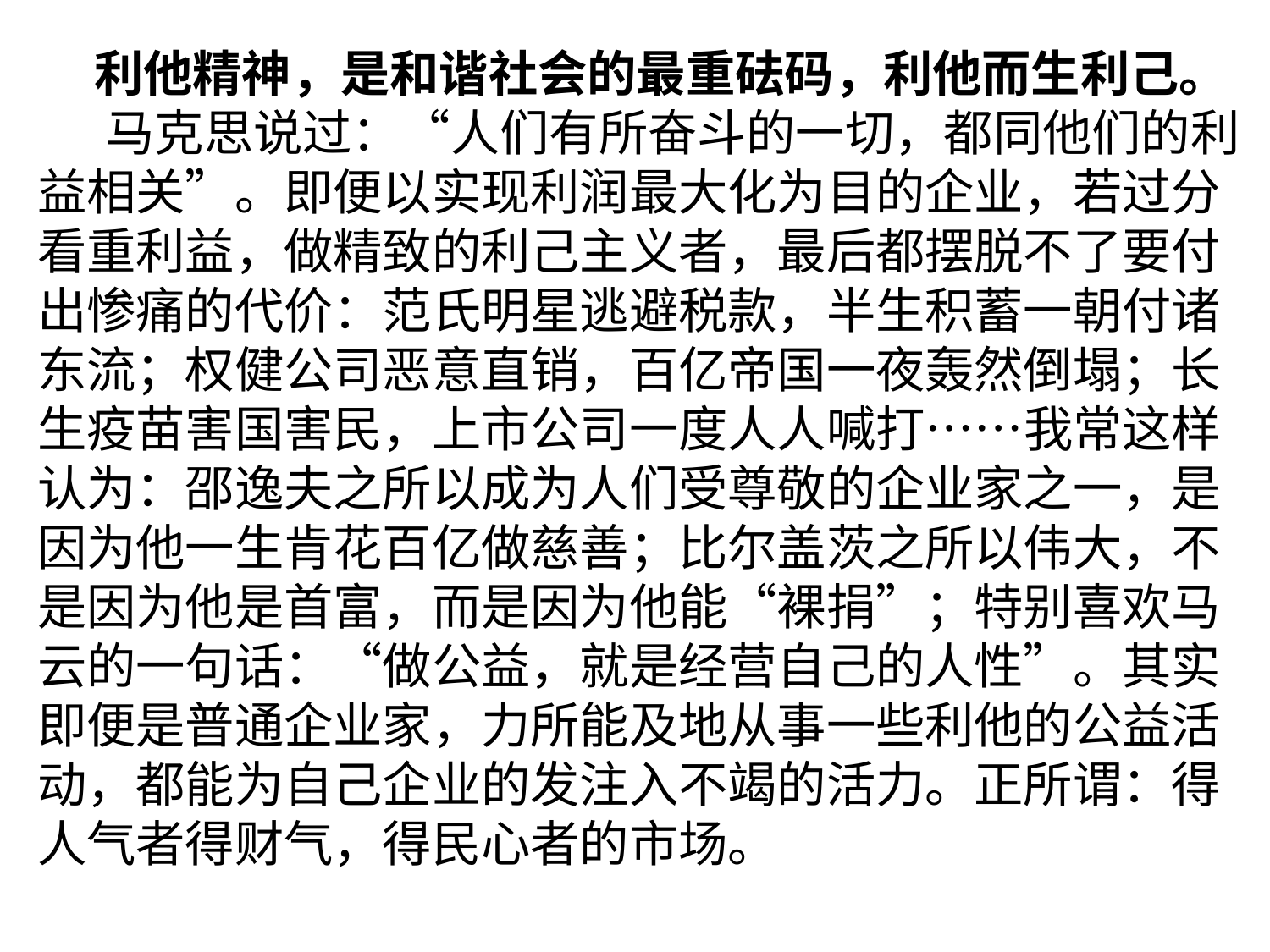

利他精神，是和谐社会的最重砝码，利他而生利己。
     马克思说过：“人们有所奋斗的一切，都同他们的利益相关”。即便以实现利润最大化为目的企业，若过分看重利益，做精致的利己主义者，最后都摆脱不了要付出惨痛的代价：范氏明星逃避税款，半生积蓄一朝付诸东流；权健公司恶意直销，百亿帝国一夜轰然倒塌；长生疫苗害国害民，上市公司一度人人喊打……我常这样认为：邵逸夫之所以成为人们受尊敬的企业家之一，是因为他一生肯花百亿做慈善；比尔盖茨之所以伟大，不是因为他是首富，而是因为他能“裸捐”；特别喜欢马云的一句话：“做公益，就是经营自己的人性”。其实即便是普通企业家，力所能及地从事一些利他的公益活动，都能为自己企业的发注入不竭的活力。正所谓：得人气者得财气，得民心者的市场。